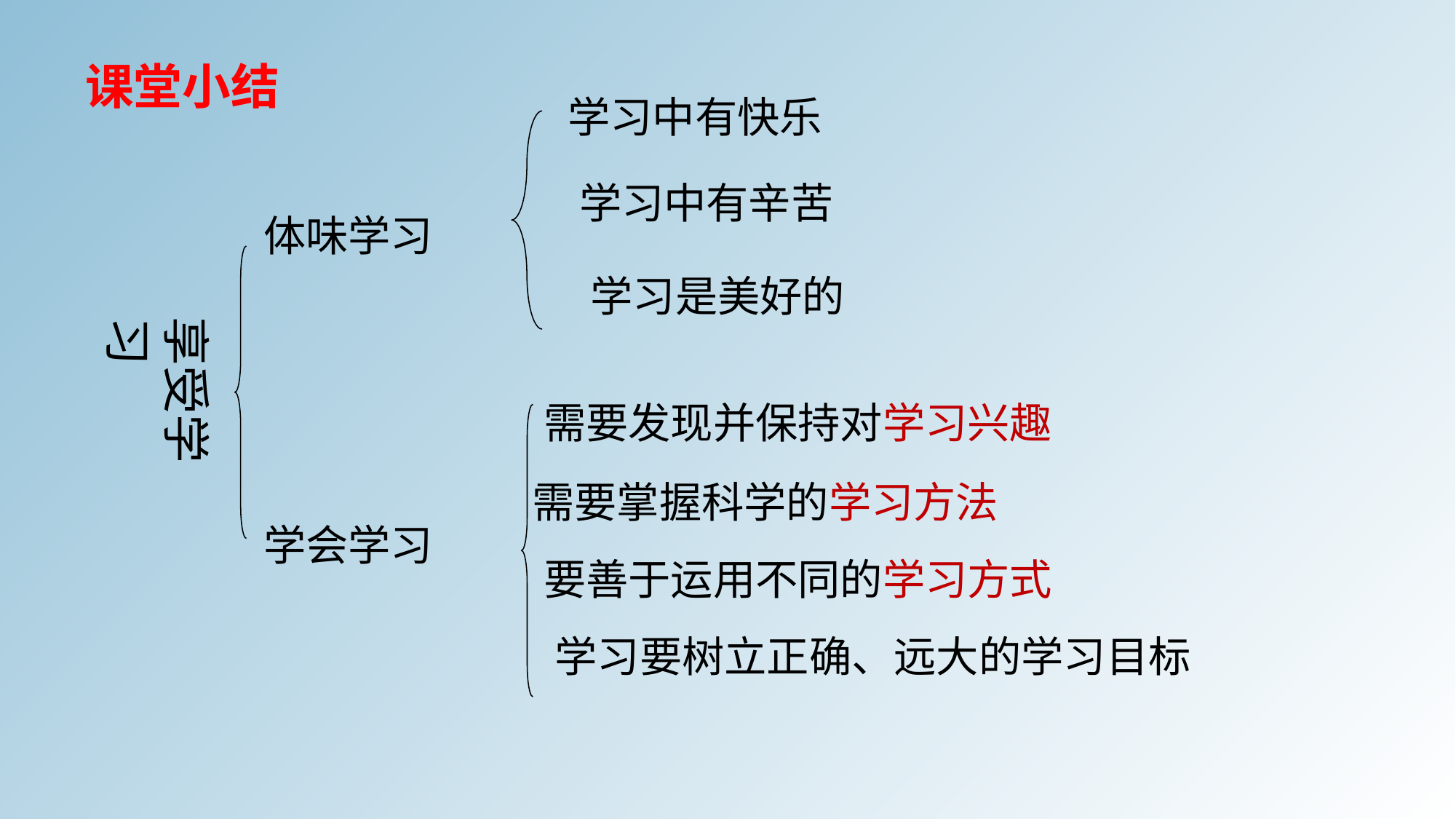

课堂小结
学习中有快乐

学习中有辛苦
体味学习

学习是美好的
享受学习
需要发现并保持对学习兴趣

需要掌握科学的学习方法
学会学习
要善于运用不同的学习方式
学习要树立正确、远大的学习目标